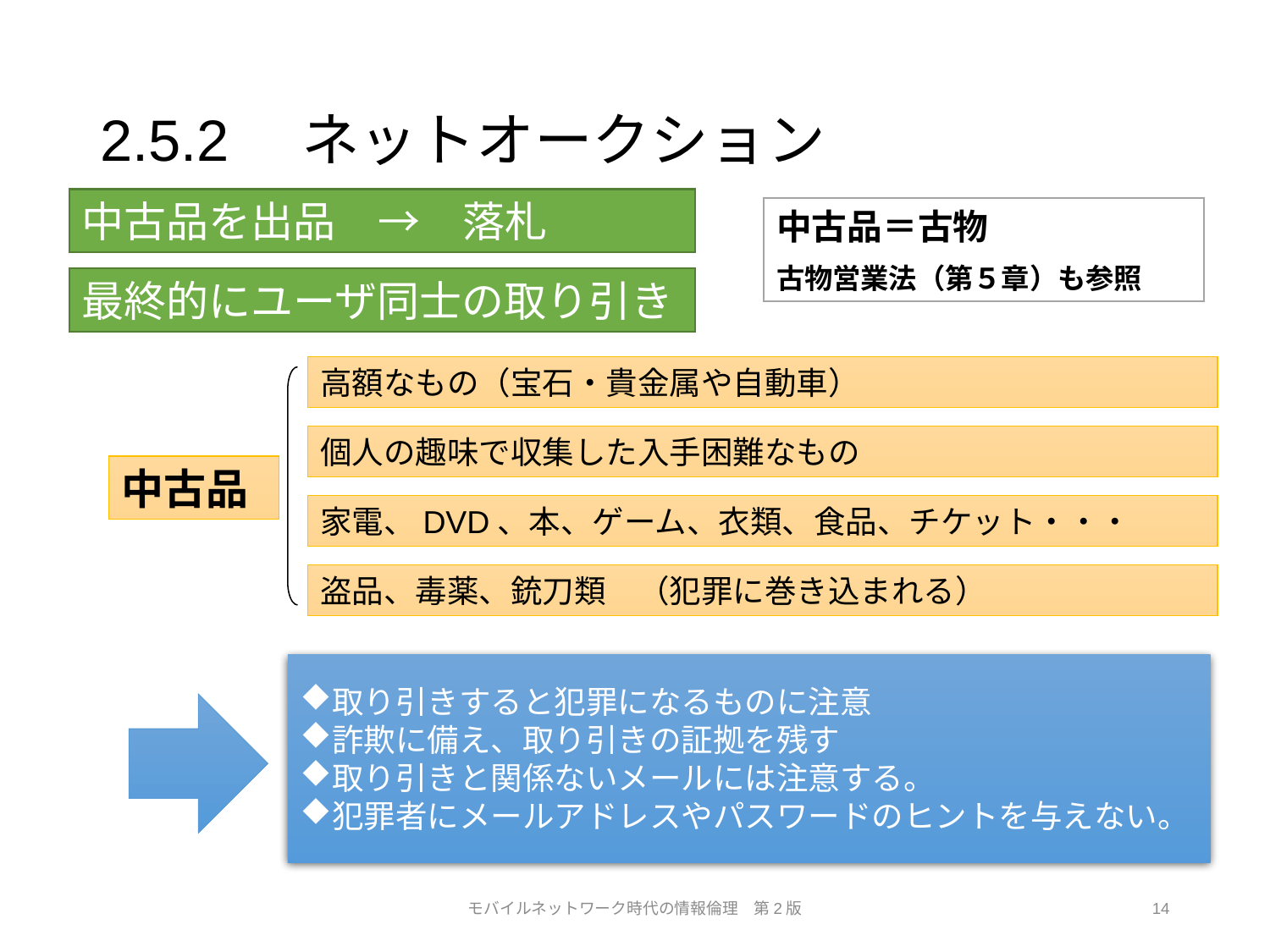

# 2.5.2　ネットオークション
中古品を出品　→　落札
中古品＝古物
古物営業法（第５章）も参照
最終的にユーザ同士の取り引き
高額なもの（宝石・貴金属や自動車）

個人の趣味で収集した入手困難なもの
中古品
家電、DVD、本、ゲーム、衣類、食品、チケット・・・
盗品、毒薬、銃刀類　（犯罪に巻き込まれる）
取り引きすると犯罪になるものに注意
詐欺に備え、取り引きの証拠を残す
取り引きと関係ないメールには注意する。
犯罪者にメールアドレスやパスワードのヒントを与えない。

モバイルネットワーク時代の情報倫理　第2版
14